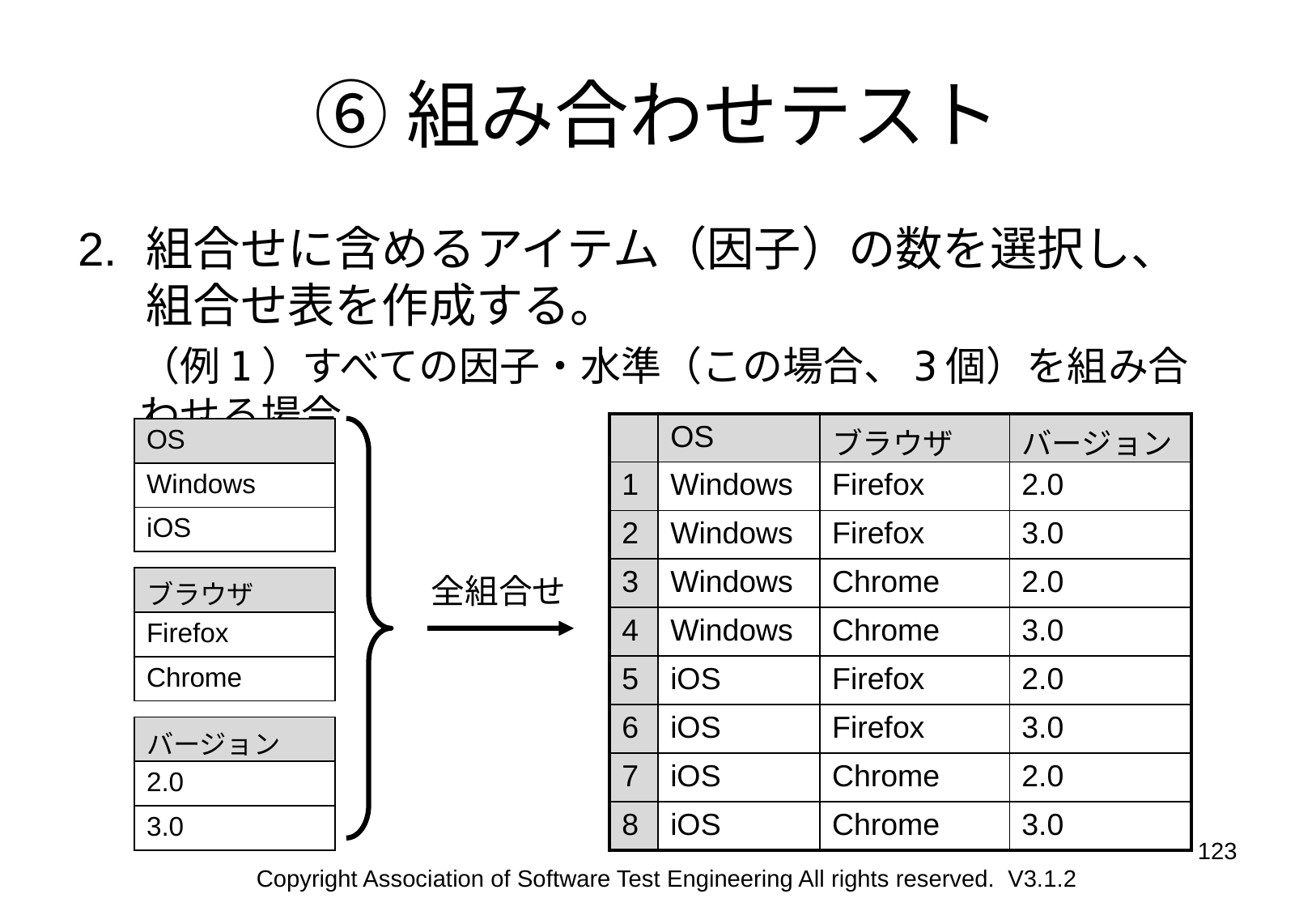

# ⑥組み合わせテスト
組合せに含めるアイテム（因子）の数を選択し、
組合せ表を作成する。
（例1）すべての因子・水準（この場合、3個）を組み合わせる場合
|  | OS | ブラウザ | バージョン |
| --- | --- | --- | --- |
| 1 | Windows | Firefox | 2.0 |
| 2 | Windows | Firefox | 3.0 |
| 3 | Windows | Chrome | 2.0 |
| 4 | Windows | Chrome | 3.0 |
| 5 | iOS | Firefox | 2.0 |
| 6 | iOS | Firefox | 3.0 |
| 7 | iOS | Chrome | 2.0 |
| 8 | iOS | Chrome | 3.0 |
| OS |
| --- |
| Windows |
| iOS |

全組合せ
| ブラウザ |
| --- |
| Firefox |
| Chrome |

| バージョン |
| --- |
| 2.0 |
| 3.0 |
123
Copyright Association of Software Test Engineering All rights reserved.  V3.1.2